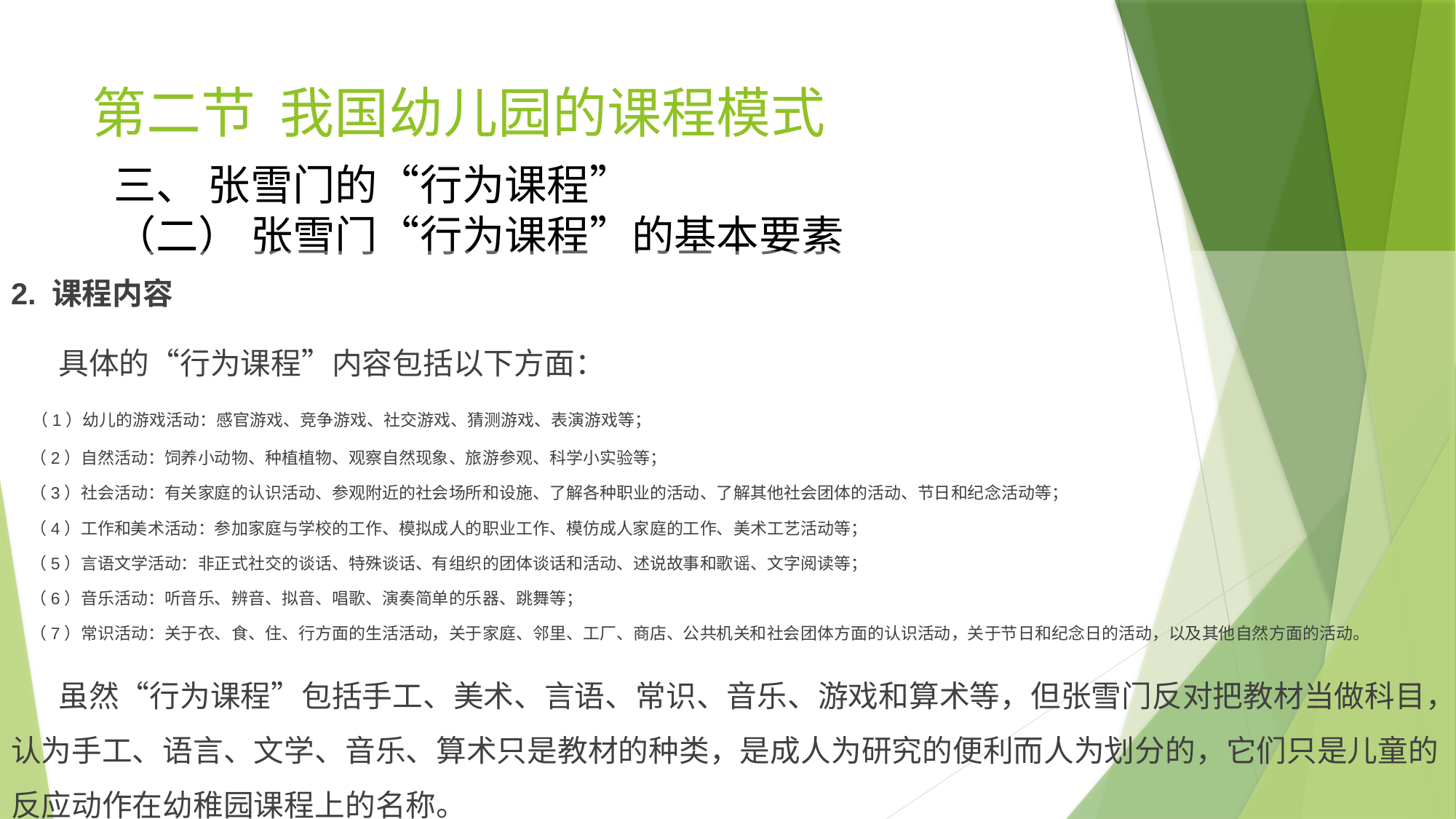

# 第二节  我国幼儿园的课程模式
三、 张雪门的“行为课程”
（二） 张雪门“行为课程”的基本要素
2. 课程内容
      具体的“行为课程”内容包括以下方面：
  （1）幼儿的游戏活动：感官游戏、竞争游戏、社交游戏、猜测游戏、表演游戏等；
    （2）自然活动：饲养小动物、种植植物、观察自然现象、旅游参观、科学小实验等；
    （3）社会活动：有关家庭的认识活动、参观附近的社会场所和设施、了解各种职业的活动、了解其他社会团体的活动、节日和纪念活动等；
    （4）工作和美术活动：参加家庭与学校的工作、模拟成人的职业工作、模仿成人家庭的工作、美术工艺活动等；
    （5）言语文学活动：非正式社交的谈话、特殊谈话、有组织的团体谈话和活动、述说故事和歌谣、文字阅读等；
    （6）音乐活动：听音乐、辨音、拟音、唱歌、演奏简单的乐器、跳舞等；
    （7）常识活动：关于衣、食、住、行方面的生活活动，关于家庭、邻里、工厂、商店、公共机关和社会团体方面的认识活动，关于节日和纪念日的活动，以及其他自然方面的活动。
      虽然“行为课程”包括手工、美术、言语、常识、音乐、游戏和算术等，但张雪门反对把教材当做科目，认为手工、语言、文学、音乐、算术只是教材的种类，是成人为研究的便利而人为划分的，它们只是儿童的反应动作在幼稚园课程上的名称。